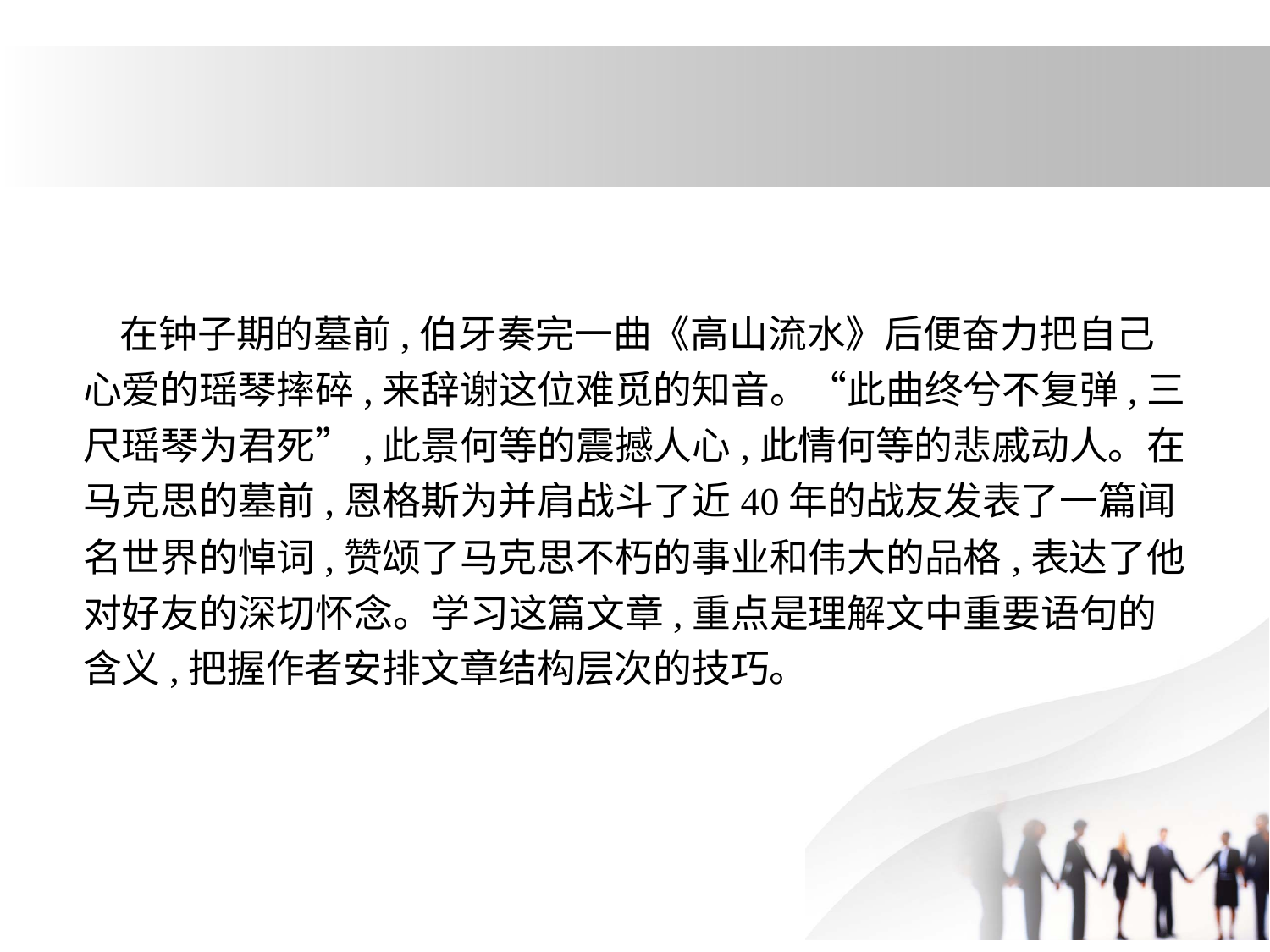

在钟子期的墓前,伯牙奏完一曲《高山流水》后便奋力把自己心爱的瑶琴摔碎,来辞谢这位难觅的知音。“此曲终兮不复弹,三尺瑶琴为君死”,此景何等的震撼人心,此情何等的悲戚动人。在马克思的墓前,恩格斯为并肩战斗了近40年的战友发表了一篇闻名世界的悼词,赞颂了马克思不朽的事业和伟大的品格,表达了他对好友的深切怀念。学习这篇文章,重点是理解文中重要语句的含义,把握作者安排文章结构层次的技巧。